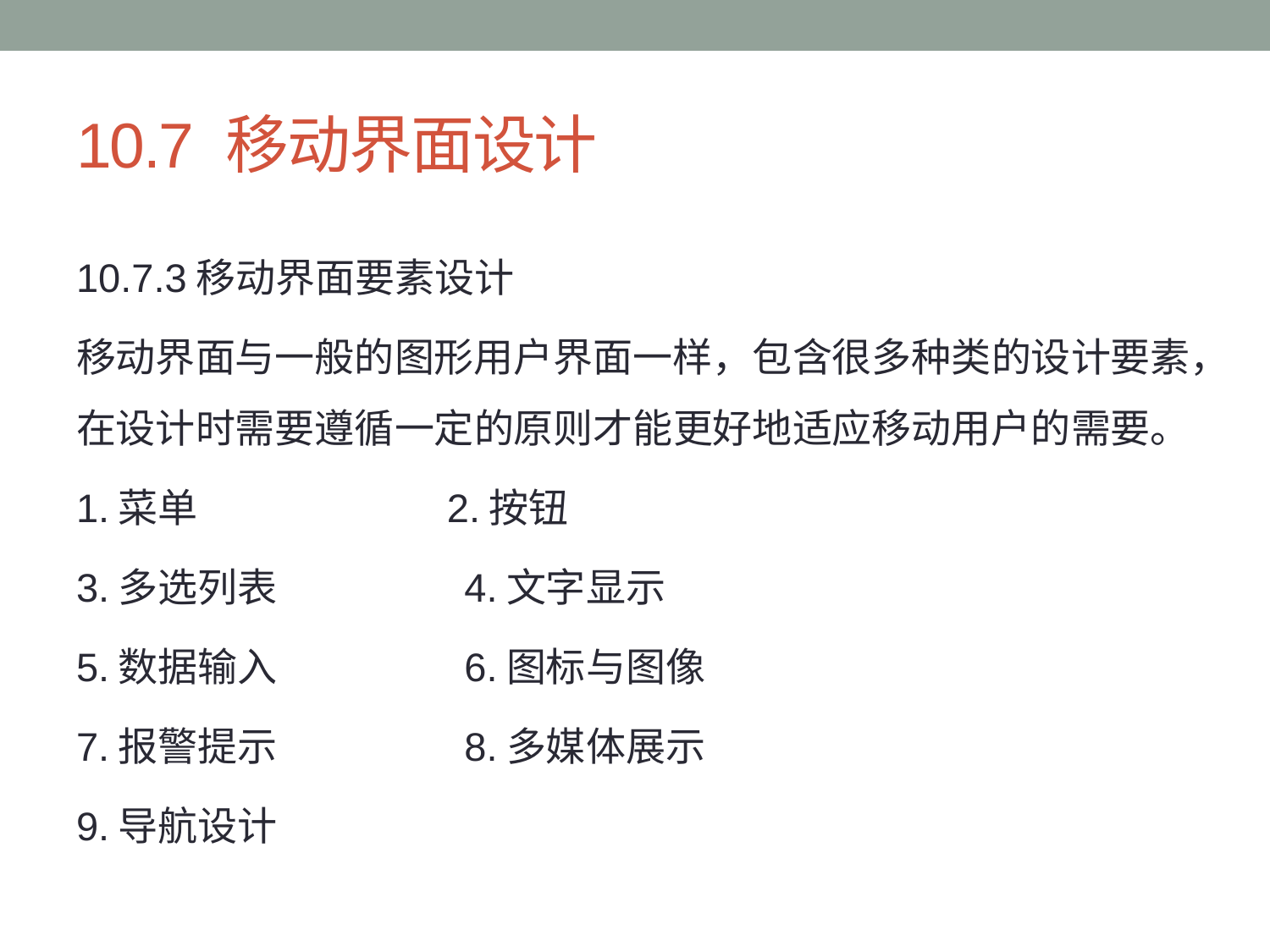

# 10.7 移动界面设计
10.7.3移动界面要素设计
移动界面与一般的图形用户界面一样，包含很多种类的设计要素，在设计时需要遵循一定的原则才能更好地适应移动用户的需要。
1.菜单                           2.按钮
3.多选列表                    4.文字显示
5.数据输入                    6.图标与图像
7.报警提示                    8.多媒体展示
9.导航设计